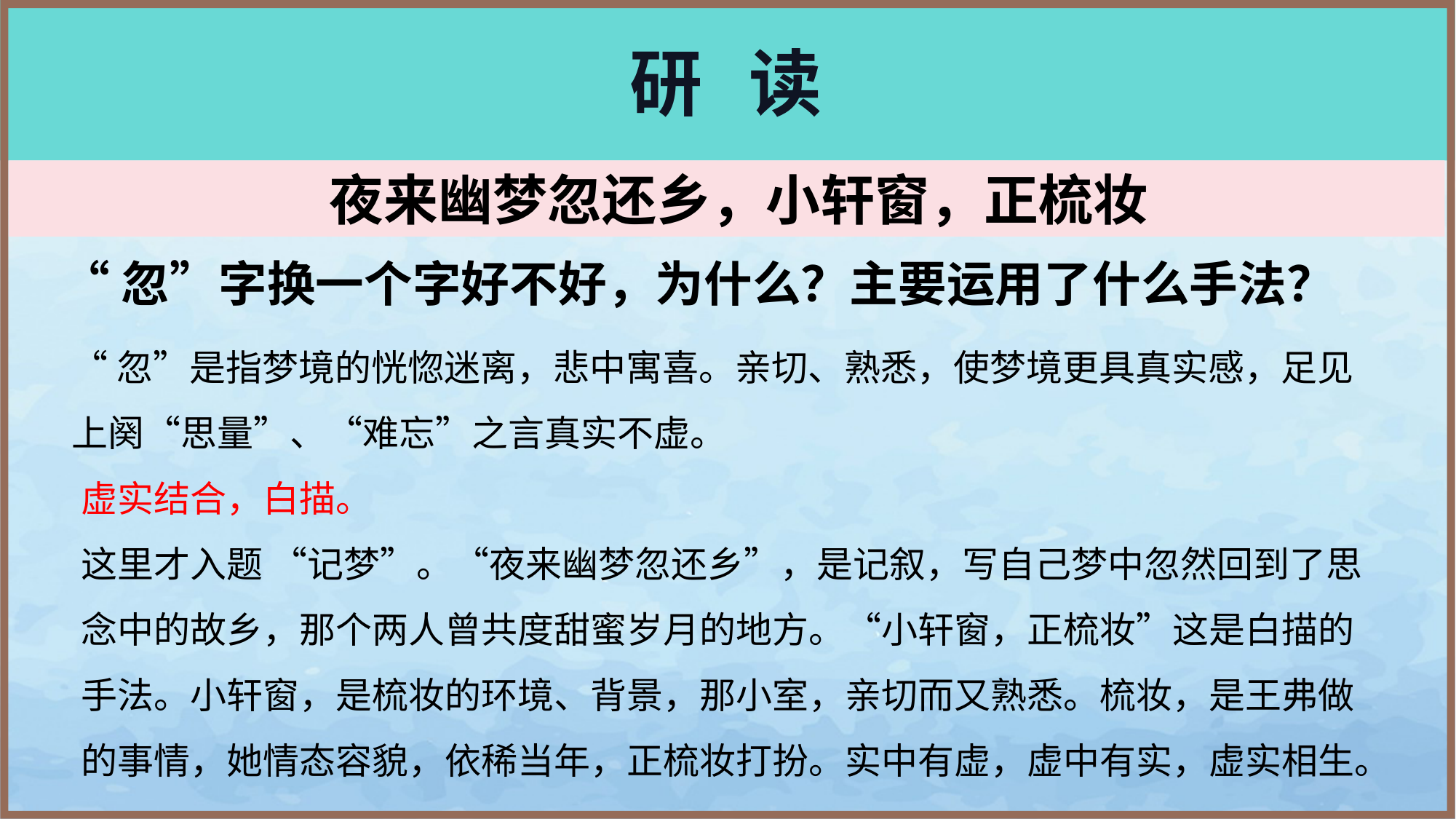

# 研  读
夜来幽梦忽还乡，小轩窗，正梳妆
“忽”字换一个字好不好，为什么？主要运用了什么手法？
“忽”是指梦境的恍惚迷离，悲中寓喜。亲切、熟悉，使梦境更具真实感，足见上阕“思量”、“难忘”之言真实不虚。
虚实结合，白描。
这里才入题 “记梦”。“夜来幽梦忽还乡”，是记叙，写自己梦中忽然回到了思念中的故乡，那个两人曾共度甜蜜岁月的地方。“小轩窗，正梳妆”这是白描的手法。小轩窗，是梳妆的环境、背景，那小室，亲切而又熟悉。梳妆，是王弗做的事情，她情态容貌，依稀当年，正梳妆打扮。实中有虚，虚中有实，虚实相生。